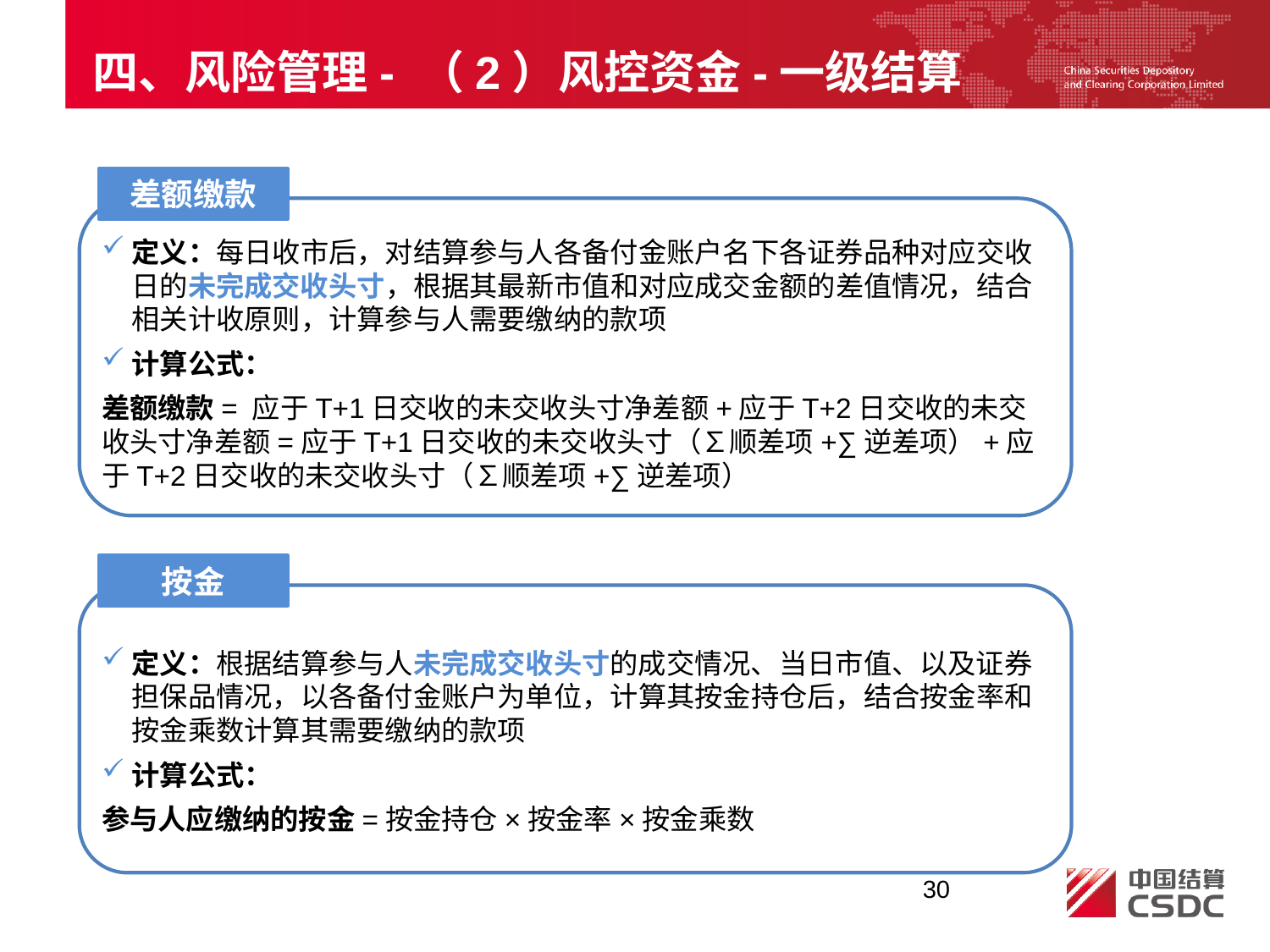

四、风险管理- （2）风控资金-一级结算
差额缴款

定义：每日收市后，对结算参与人各备付金账户名下各证券品种对应交收日的未完成交收头寸，根据其最新市值和对应成交金额的差值情况，结合相关计收原则，计算参与人需要缴纳的款项
计算公式：
差额缴款= 应于T+1日交收的未交收头寸净差额+应于T+2日交收的未交收头寸净差额=应于T+1日交收的未交收头寸（∑顺差项+∑逆差项）+应于T+2日交收的未交收头寸（∑顺差项+∑逆差项）

按金

定义：根据结算参与人未完成交收头寸的成交情况、当日市值、以及证券担保品情况，以各备付金账户为单位，计算其按金持仓后，结合按金率和按金乘数计算其需要缴纳的款项
计算公式：
参与人应缴纳的按金=按金持仓×按金率×按金乘数
30